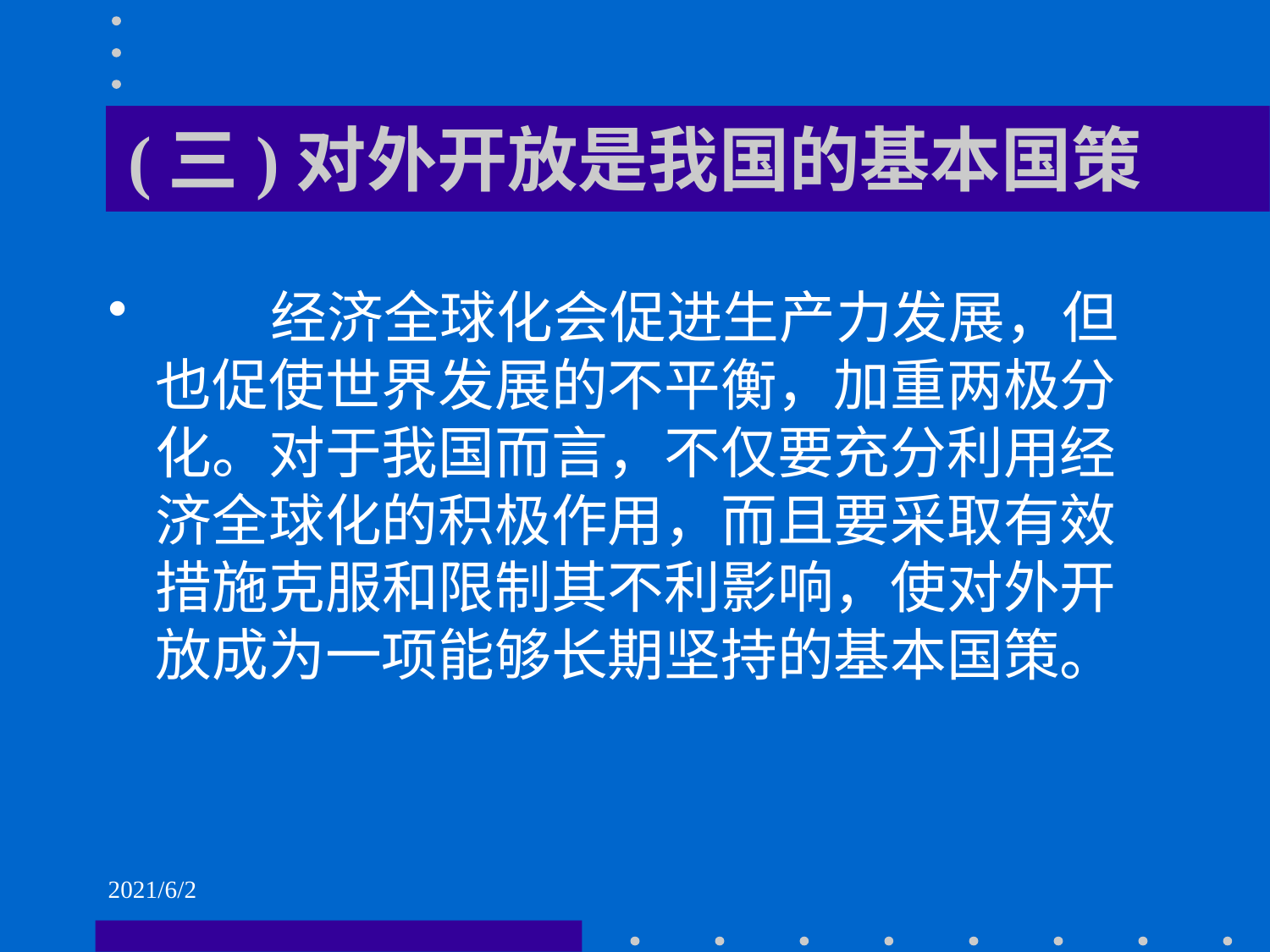

# (三)对外开放是我国的基本国策
        经济全球化会促进生产力发展，但也促使世界发展的不平衡，加重两极分化。对于我国而言，不仅要充分利用经济全球化的积极作用，而且要采取有效措施克服和限制其不利影响，使对外开放成为一项能够长期坚持的基本国策。

2021/6/2